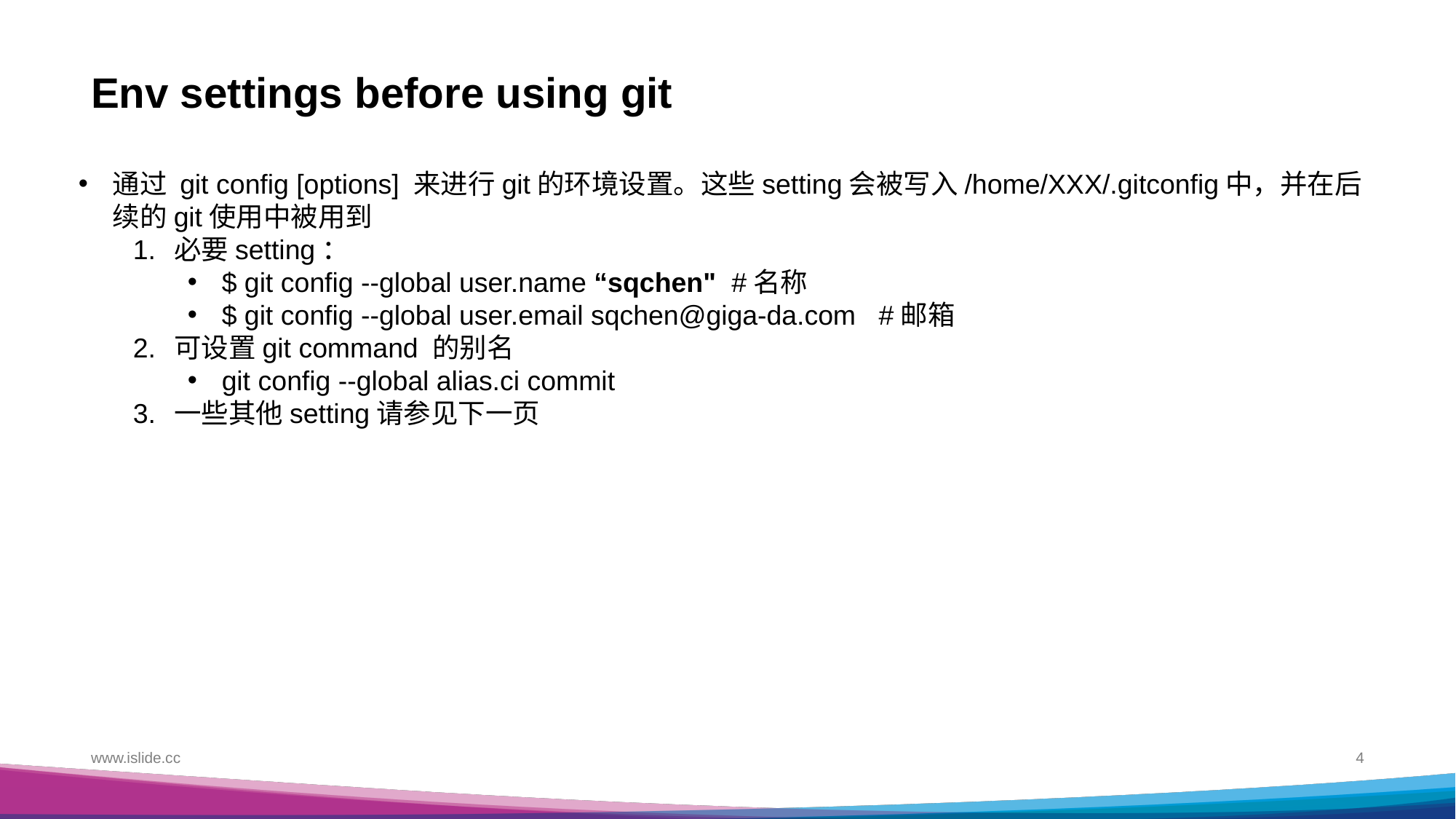

# Env settings before using git
通过 git config [options] 来进行git的环境设置。这些setting会被写入/home/XXX/.gitconfig中，并在后续的git使用中被用到
必要setting：
$ git config --global user.name “sqchen"  #名称
$ git config --global user.email sqchen@giga-da.com   #邮箱
可设置git command 的别名
git config --global alias.ci commit
一些其他setting请参见下一页

www.islide.cc
4